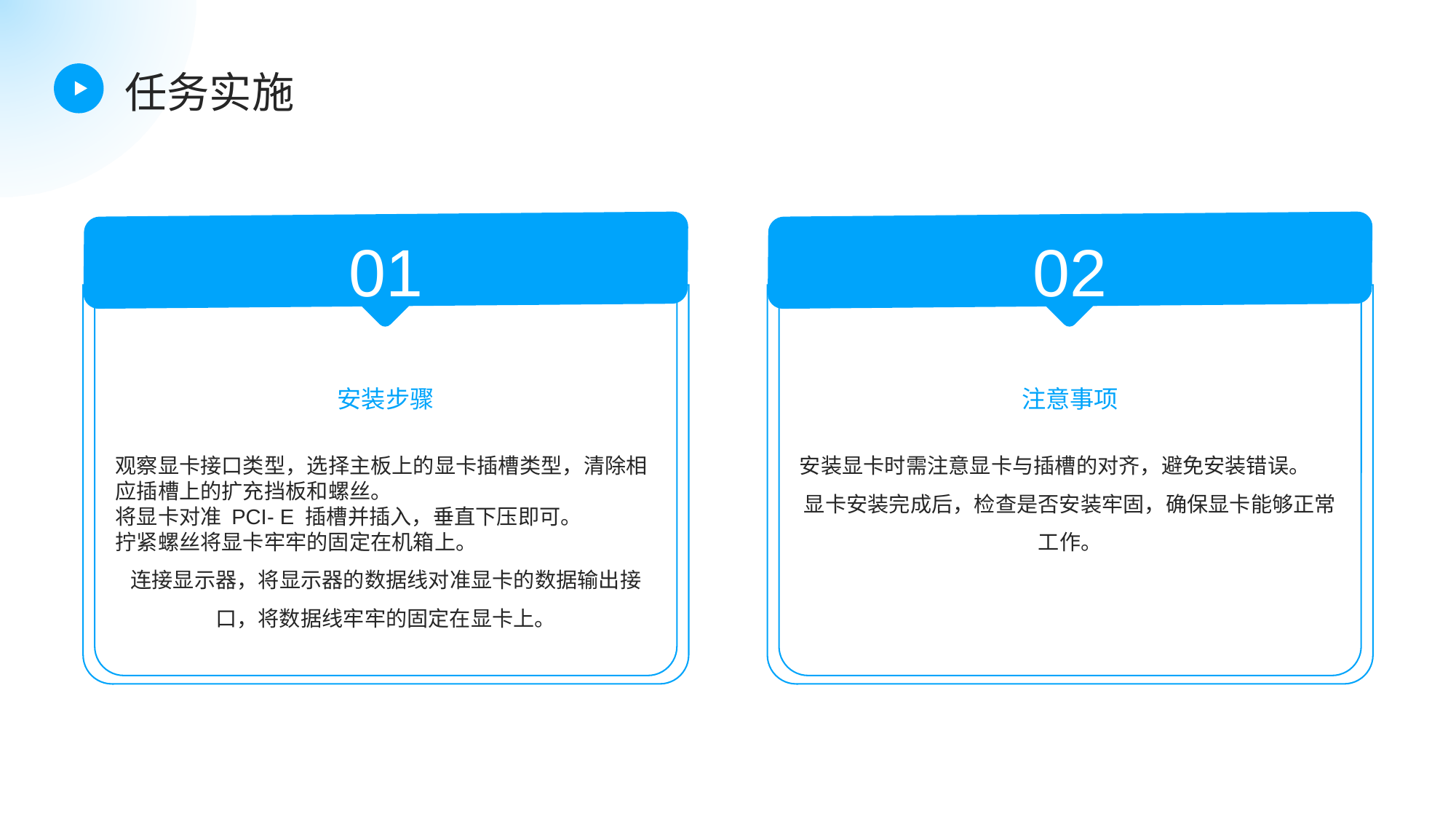

任务实施

01
02

安装步骤
注意事项
观察显卡接口类型，选择主板上的显卡插槽类型，清除相应插槽上的扩充挡板和螺丝。
将显卡对准 PCI- E 插槽并插入，垂直下压即可。
拧紧螺丝将显卡牢牢的固定在机箱上。
连接显示器，将显示器的数据线对准显卡的数据输出接口，将数据线牢牢的固定在显卡上。
安装显卡时需注意显卡与插槽的对齐，避免安装错误。
显卡安装完成后，检查是否安装牢固，确保显卡能够正常工作。